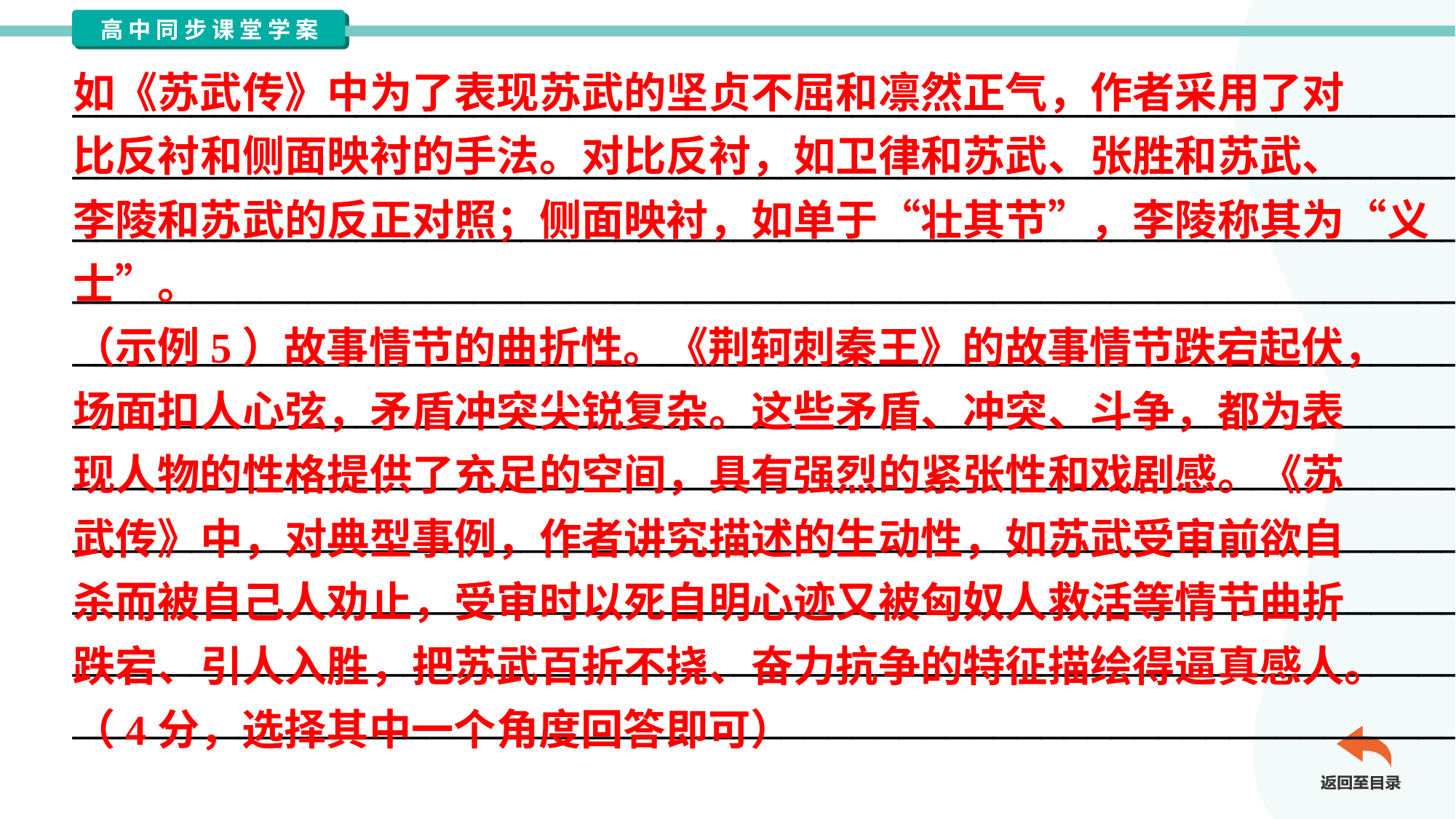

如《苏武传》中为了表现苏武的坚贞不屈和凛然正气，作者采用了对
比反衬和侧面映衬的手法。对比反衬，如卫律和苏武、张胜和苏武、
李陵和苏武的反正对照；侧面映衬，如单于“壮其节”，李陵称其为“义
士”。
（示例5）故事情节的曲折性。《荆轲刺秦王》的故事情节跌宕起伏，
场面扣人心弦，矛盾冲突尖锐复杂。这些矛盾、冲突、斗争，都为表
现人物的性格提供了充足的空间，具有强烈的紧张性和戏剧感。《苏
武传》中，对典型事例，作者讲究描述的生动性，如苏武受审前欲自
杀而被自己人劝止，受审时以死自明心迹又被匈奴人救活等情节曲折
跌宕、引人入胜，把苏武百折不挠、奋力抗争的特征描绘得逼真感人。
（4分，选择其中一个角度回答即可）
_____________________________________________________________
_____________________________________________________________
_____________________________________________________________
_____________________________________________________________
_____________________________________________________________
_____________________________________________________________
_____________________________________________________________
_____________________________________________________________
_____________________________________________________________
_____________________________________________________________
_____________________________________________________________